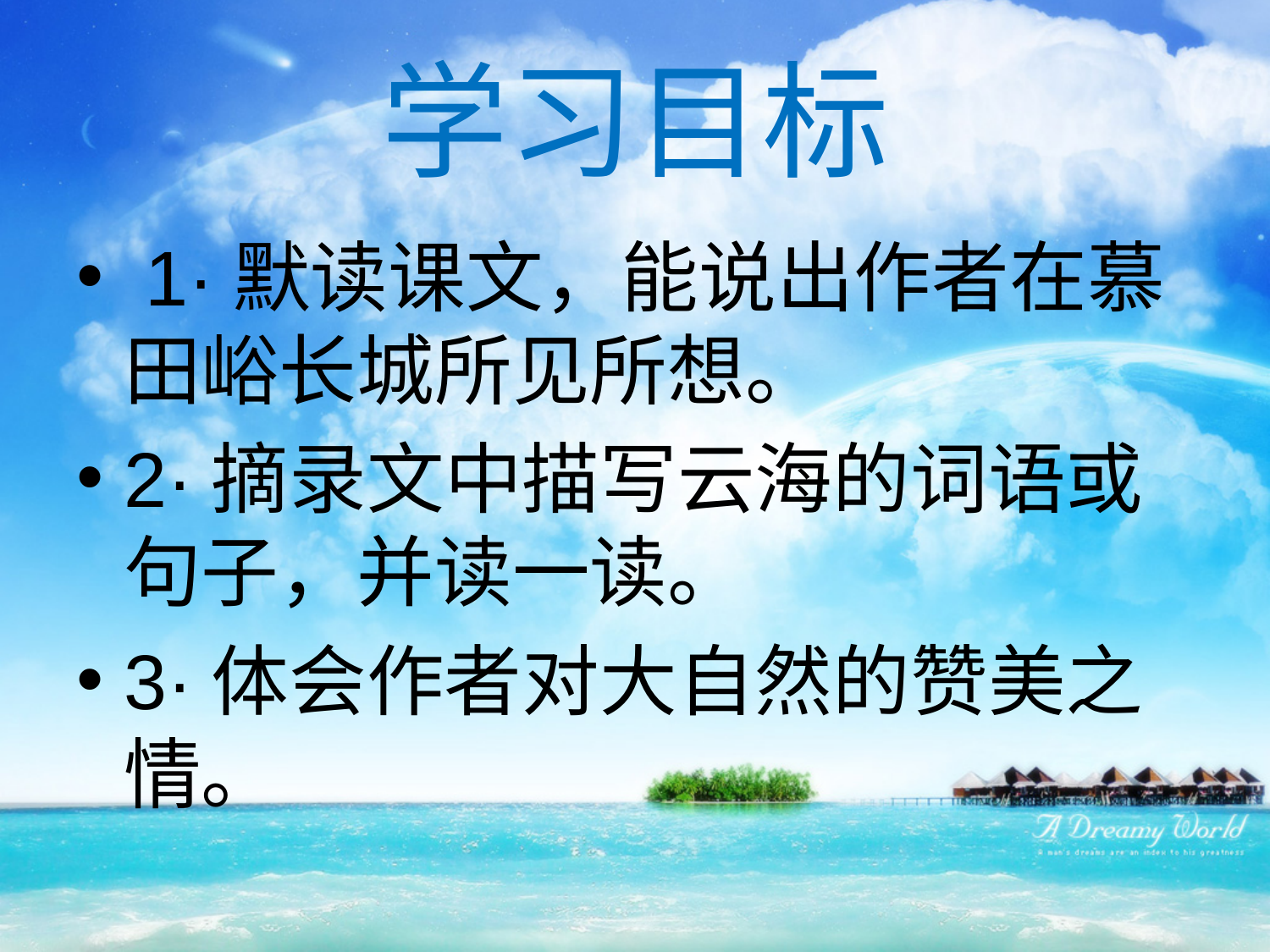

# 学习目标
 1·默读课文，能说出作者在慕田峪长城所见所想。
2·摘录文中描写云海的词语或句子，并读一读。
3·体会作者对大自然的赞美之情。